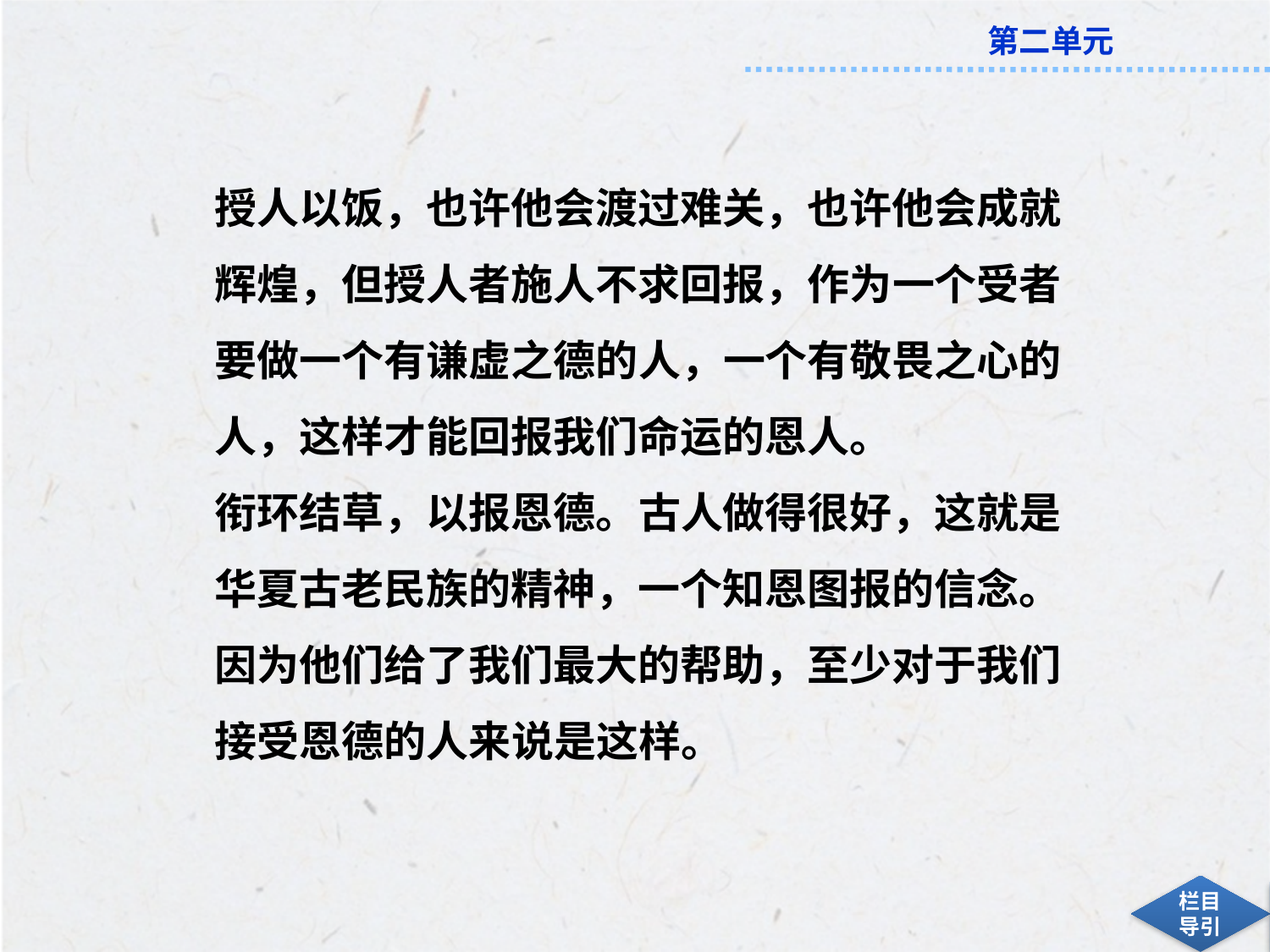

授人以饭，也许他会渡过难关，也许他会成就辉煌，但授人者施人不求回报，作为一个受者要做一个有谦虚之德的人，一个有敬畏之心的人，这样才能回报我们命运的恩人。
衔环结草，以报恩德。古人做得很好，这就是华夏古老民族的精神，一个知恩图报的信念。因为他们给了我们最大的帮助，至少对于我们接受恩德的人来说是这样。